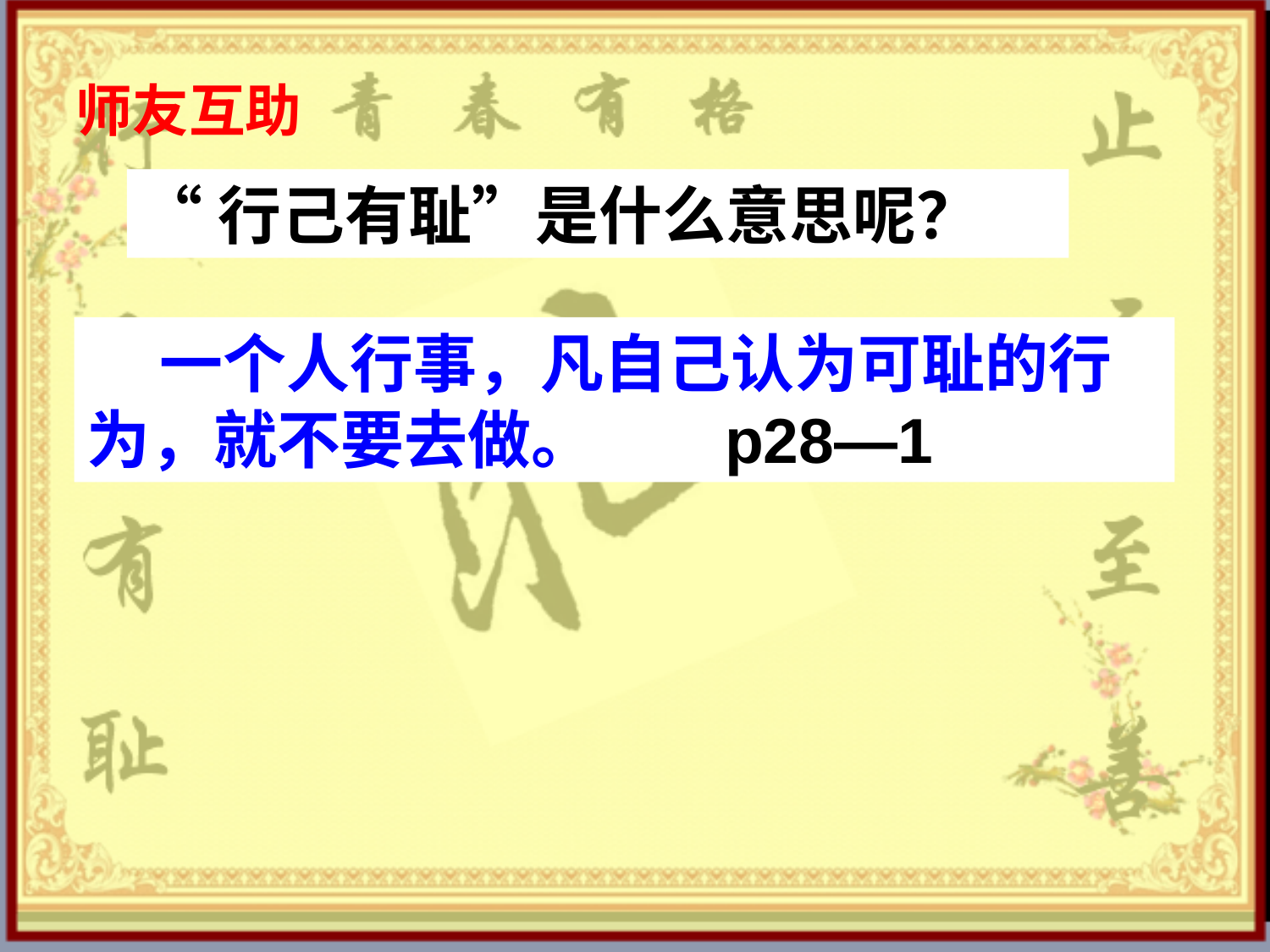

师友互助
“行己有耻”是什么意思呢？
    一个人行事，凡自己认为可耻的行为，就不要去做。        p28—1